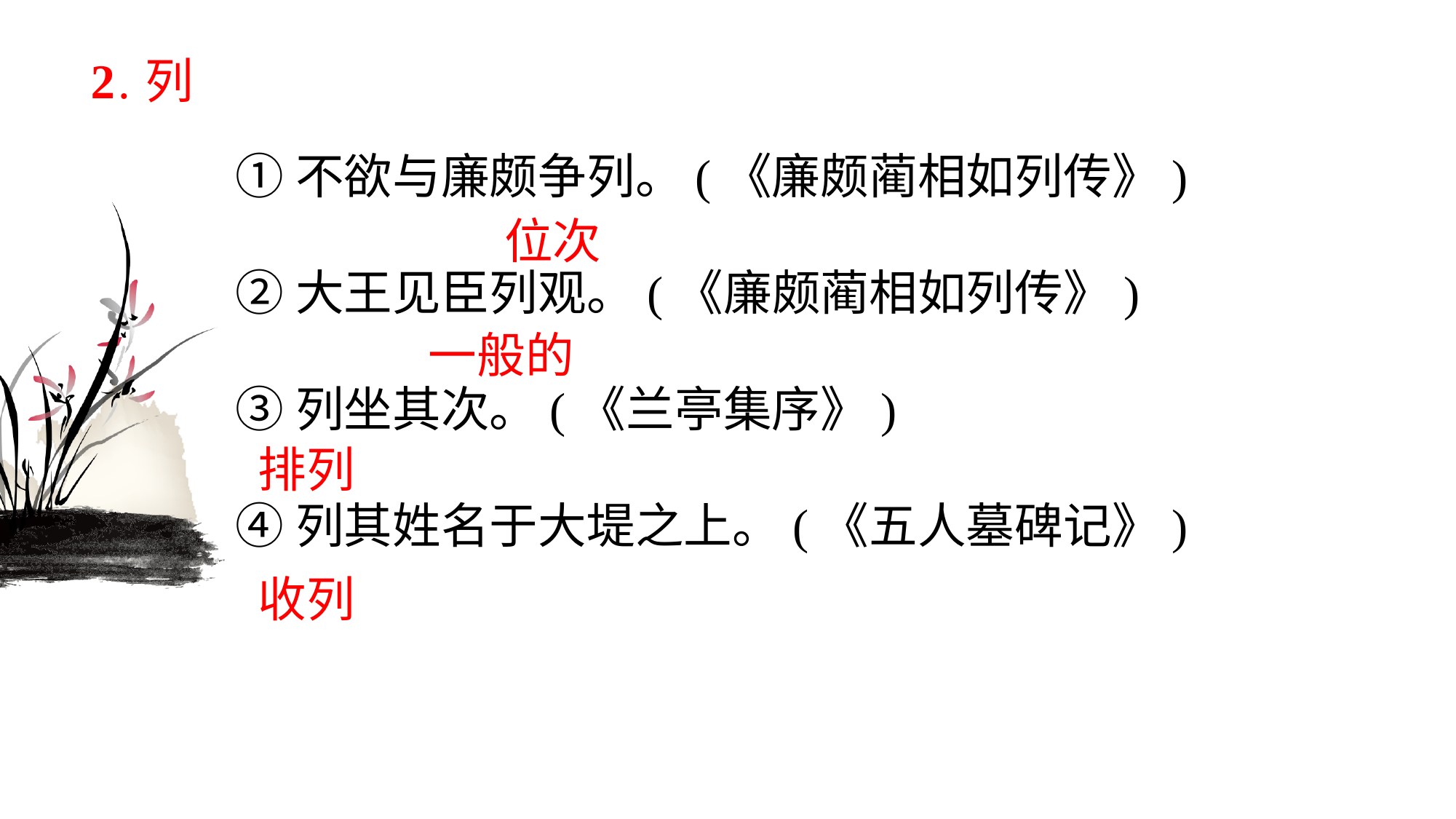

# 2.列

①不欲与廉颇争列。(《廉颇蔺相如列传》) ②大王见臣列观。(《廉颇蔺相如列传》) ③列坐其次。(《兰亭集序》) ④列其姓名于大堤之上。(《五人墓碑记》)
位次
一般的
排列
收列